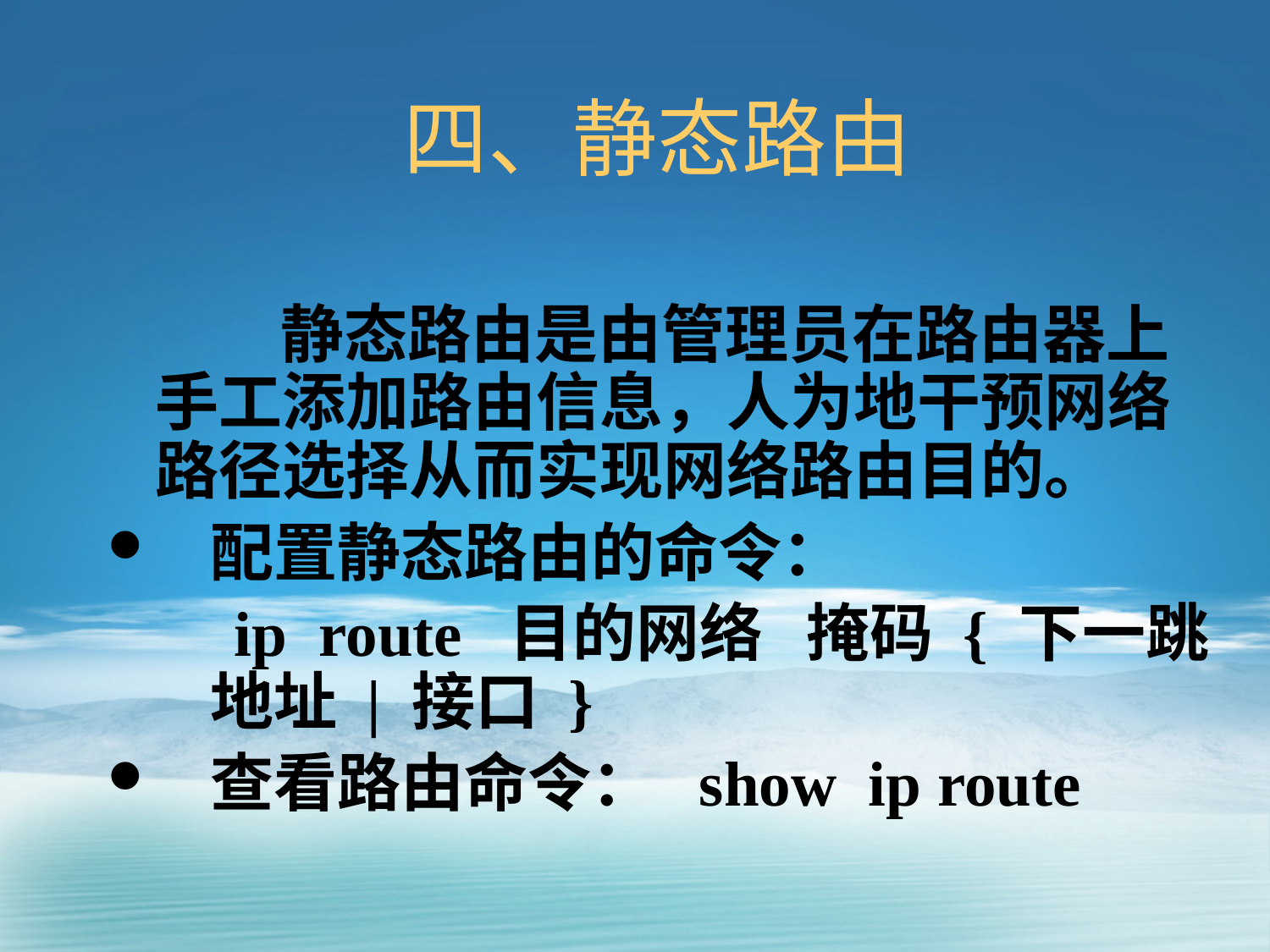

# 四、静态路由
           静态路由是由管理员在路由器上手工添加路由信息，人为地干预网络路径选择从而实现网络路由目的。
配置静态路由的命令：
        ip  route  目的网络   掩码 { 下一跳地址 | 接口 }
查看路由命令：  show  ip route